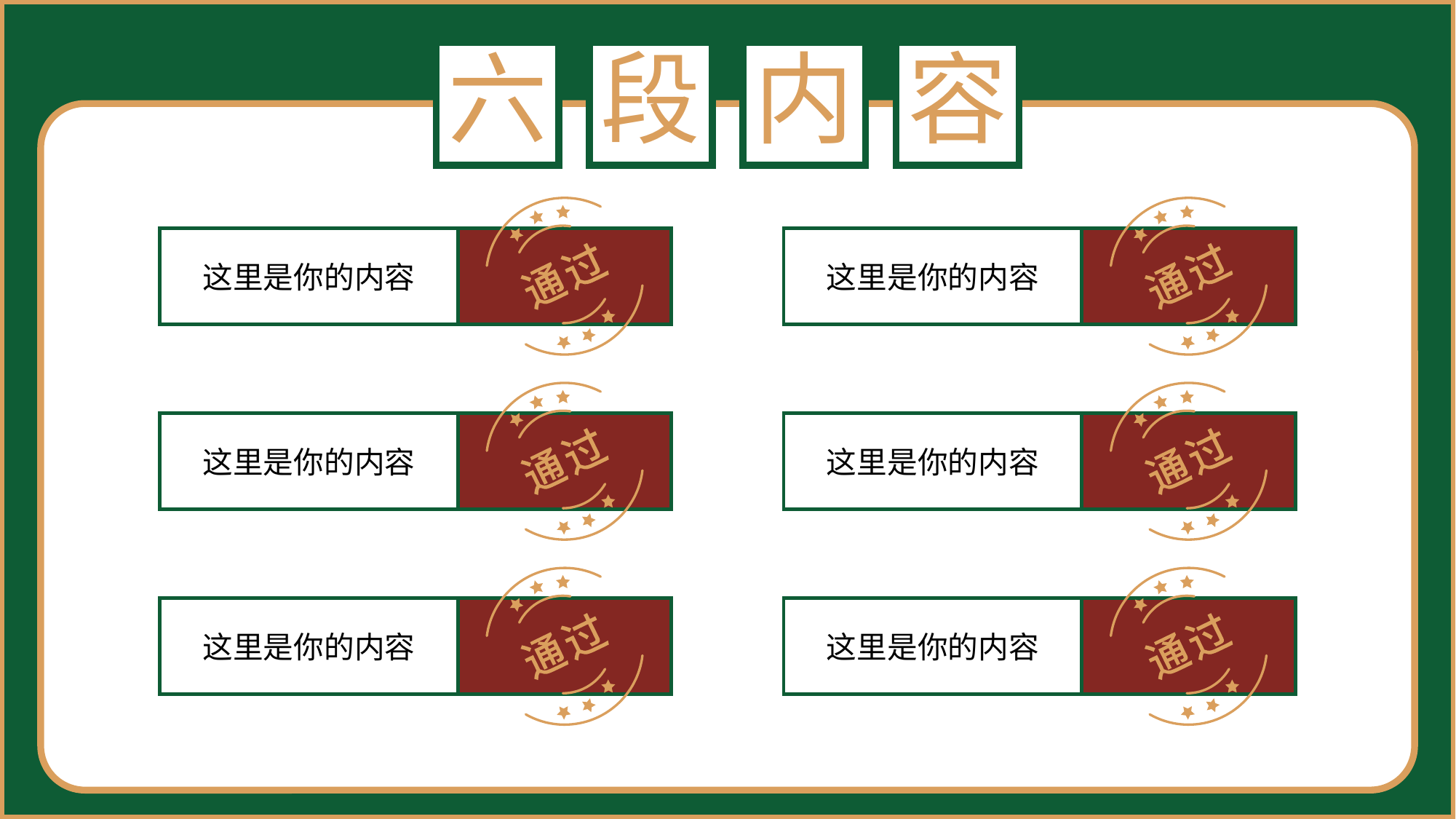

六
段
内
容

这里是你的内容

这里是你的内容

这里是你的内容

这里是你的内容

这里是你的内容

这里是你的内容